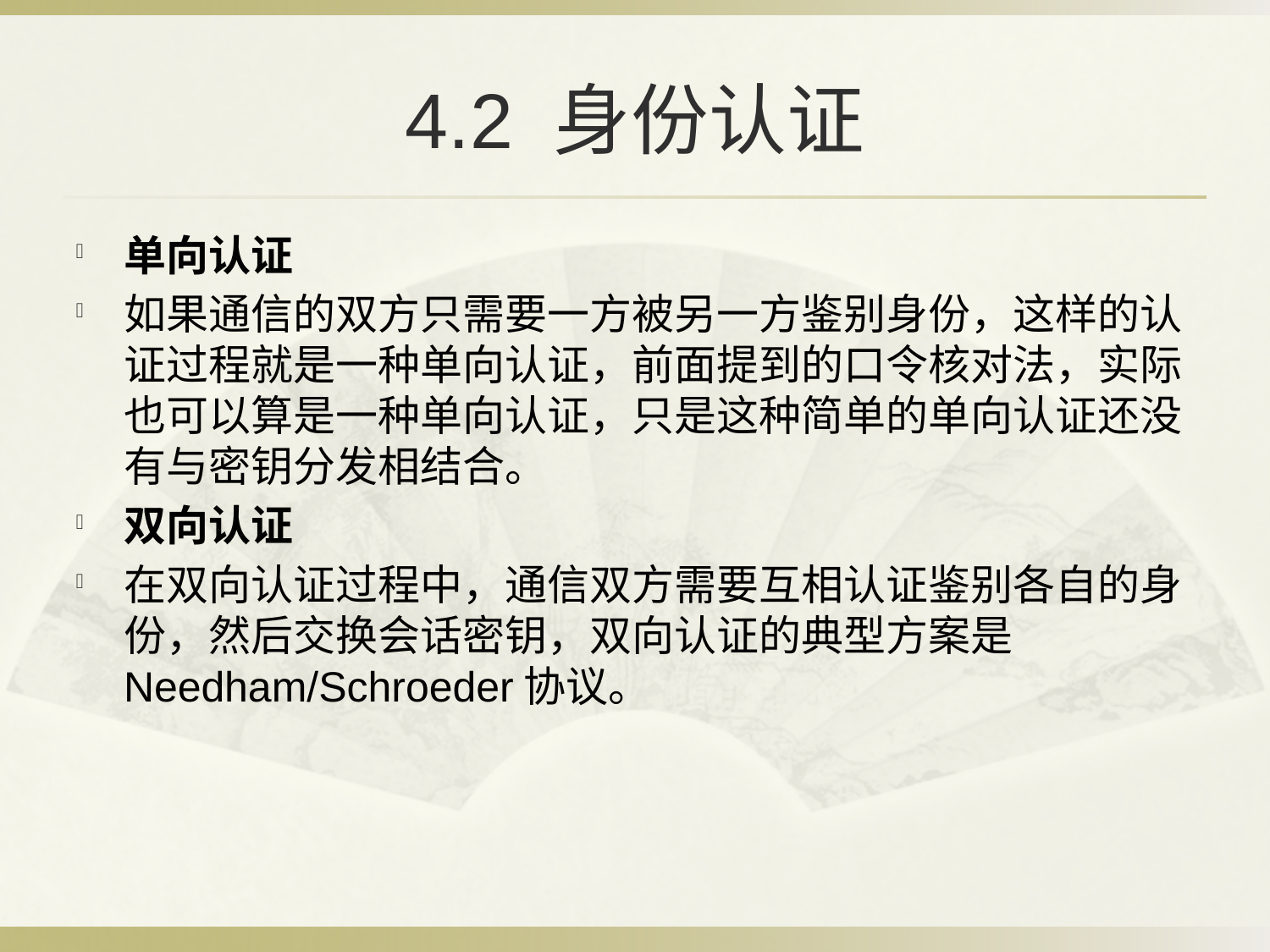

# 4.2 身份认证
单向认证
如果通信的双方只需要一方被另一方鉴别身份，这样的认证过程就是一种单向认证，前面提到的口令核对法，实际也可以算是一种单向认证，只是这种简单的单向认证还没有与密钥分发相结合。
双向认证
在双向认证过程中，通信双方需要互相认证鉴别各自的身份，然后交换会话密钥，双向认证的典型方案是Needham/Schroeder协议。